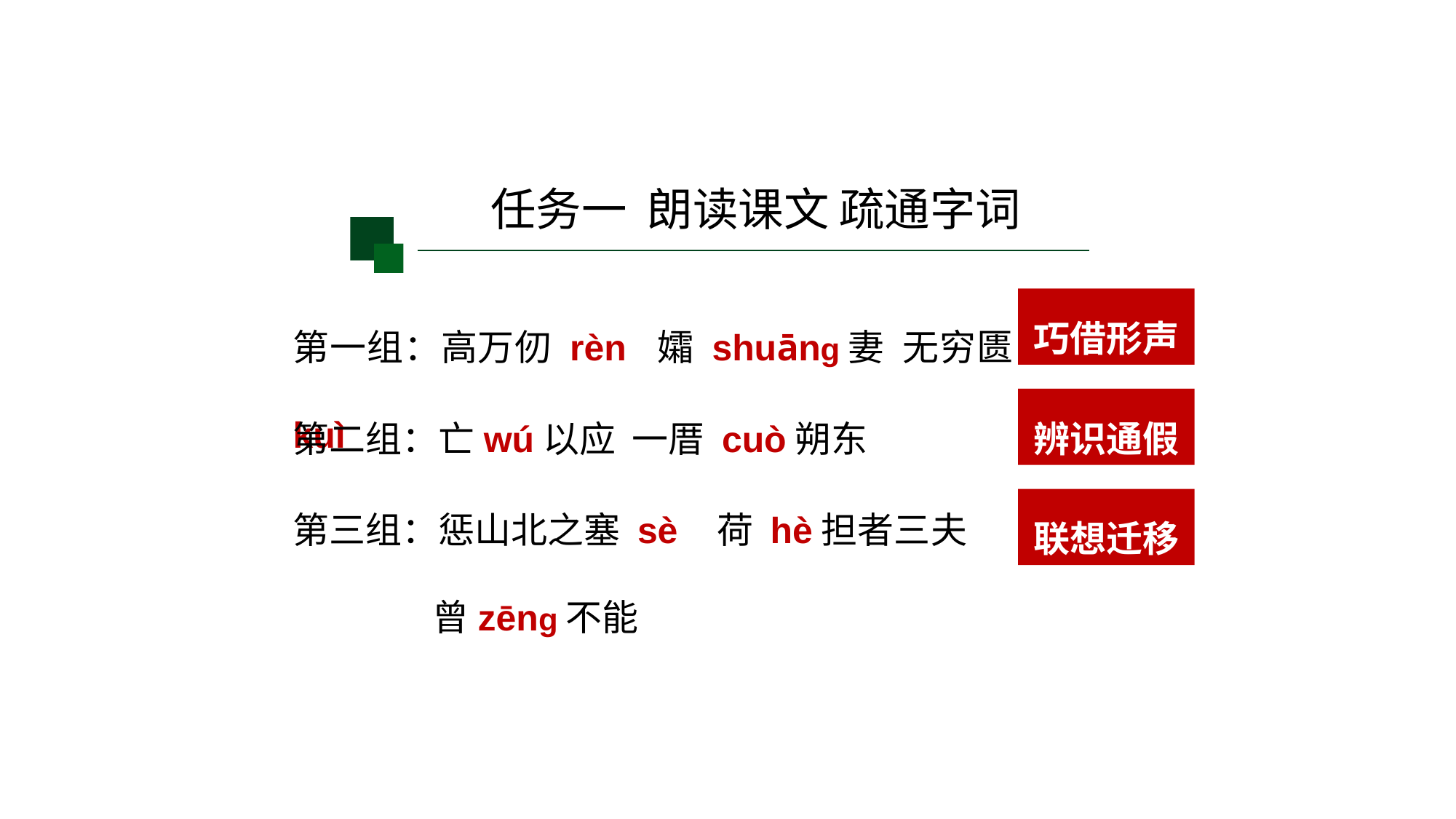

任务一  朗读课文 疏通字词

第一组：高万仞 rèn  孀 shuāng妻  无穷匮kuì
巧借形声
第二组：亡wú以应  一厝 cuò朔东
辨识通假
第三组：惩山北之塞 sè   荷 hè担者三夫
                曾zēng不能
联想迁移